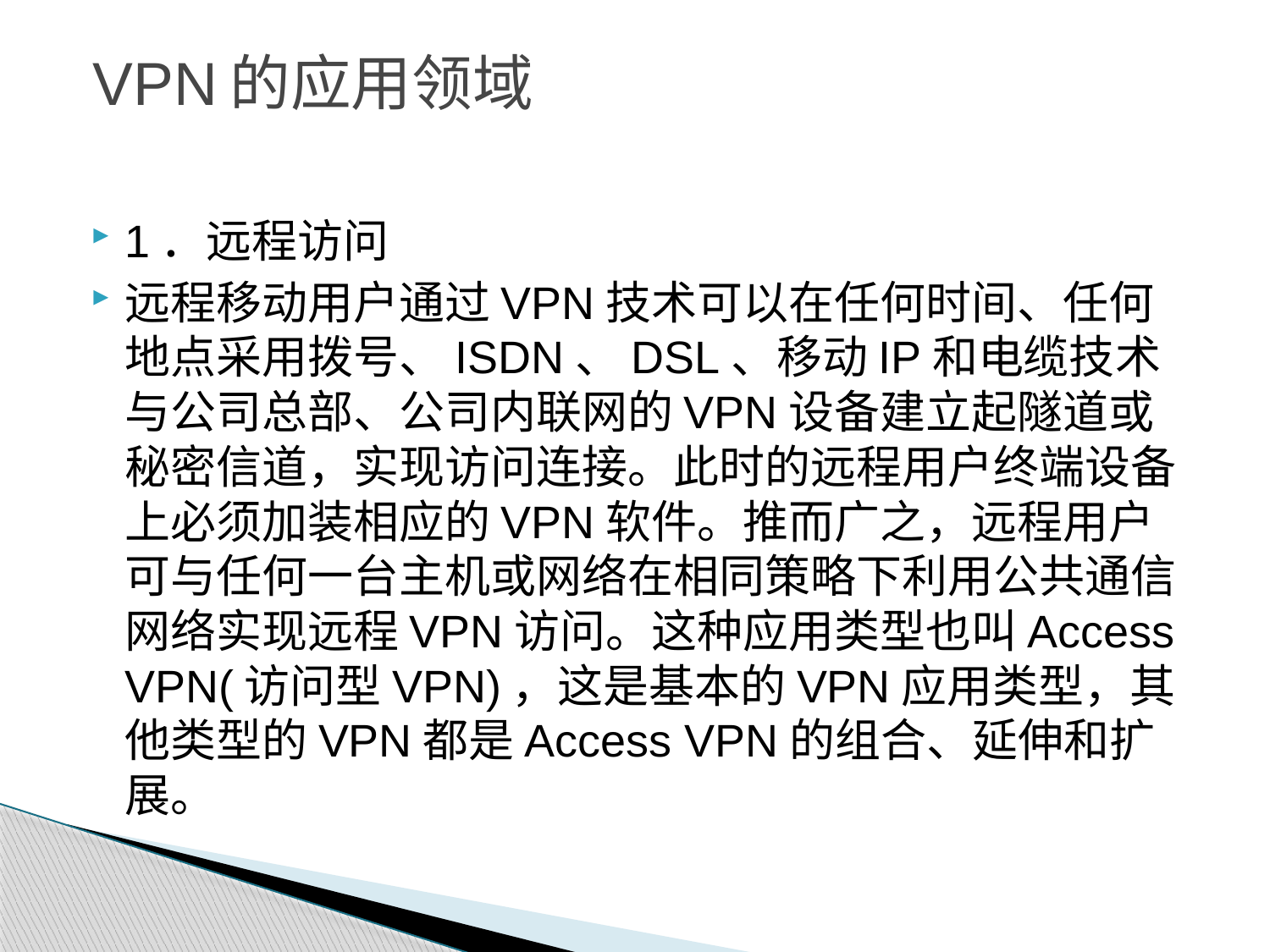

# VPN的应用领域
1．远程访问
远程移动用户通过VPN技术可以在任何时间、任何地点采用拨号、ISDN、DSL、移动IP和电缆技术与公司总部、公司内联网的VPN设备建立起隧道或秘密信道，实现访问连接。此时的远程用户终端设备上必须加装相应的VPN软件。推而广之，远程用户可与任何一台主机或网络在相同策略下利用公共通信网络实现远程VPN访问。这种应用类型也叫Access VPN(访问型VPN)，这是基本的VPN应用类型，其他类型的VPN都是Access VPN的组合、延伸和扩展。